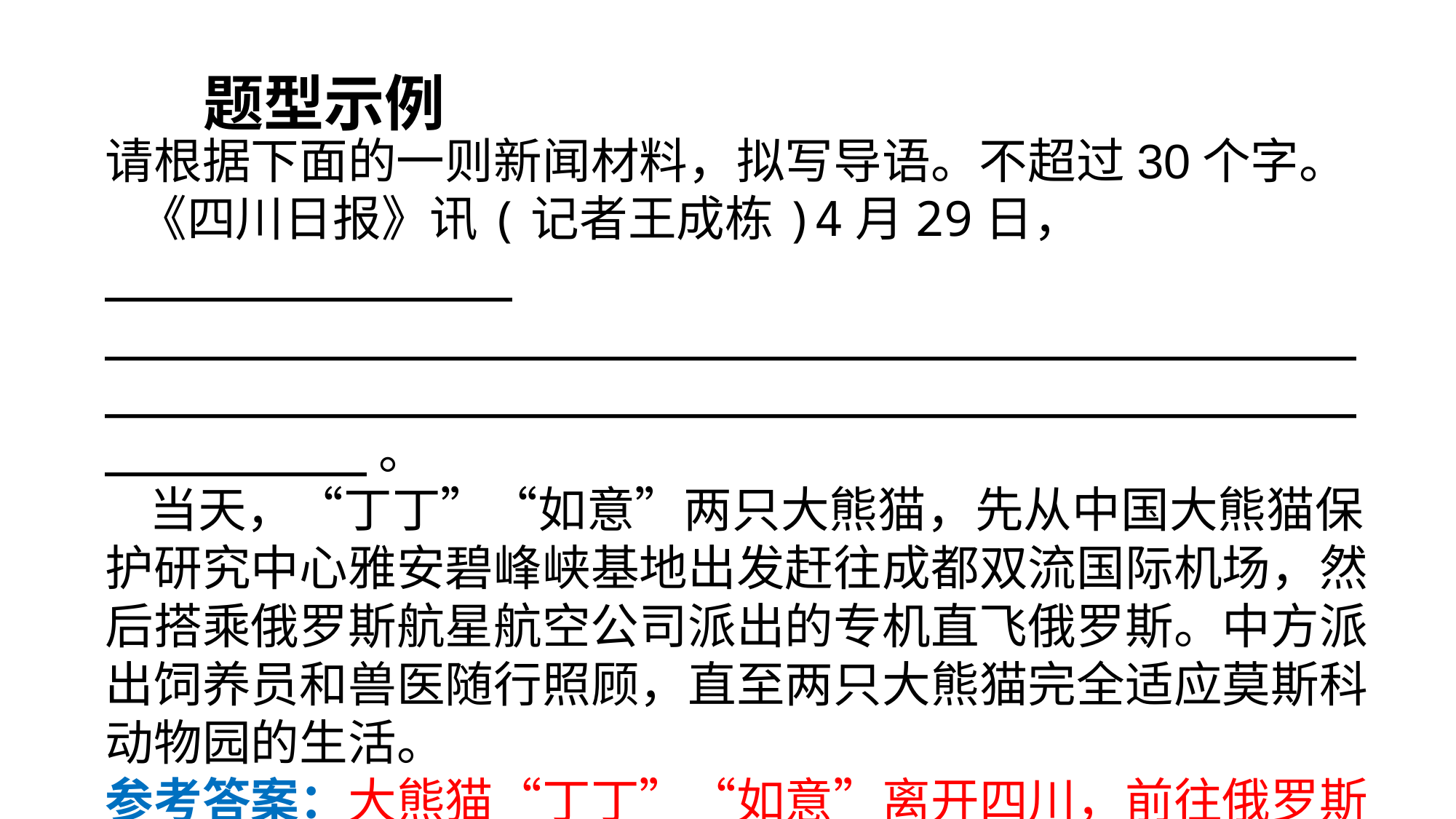

题型示例
请根据下面的一则新闻材料，拟写导语。不超过30个字。
  《四川日报》讯(记者王成栋)4月29日， ______________
_______________________________________________________________________________________________。
   当天，“丁丁”“如意”两只大熊猫，先从中国大熊猫保护研究中心雅安碧峰峡基地出发赶往成都双流国际机场，然后搭乘俄罗斯航星航空公司派出的专机直飞俄罗斯。中方派出饲养员和兽医随行照顾，直至两只大熊猫完全适应莫斯科动物园的生活。
参考答案：大熊猫“丁丁”“如意”离开四川，前往俄罗斯莫斯科动物园（27字）